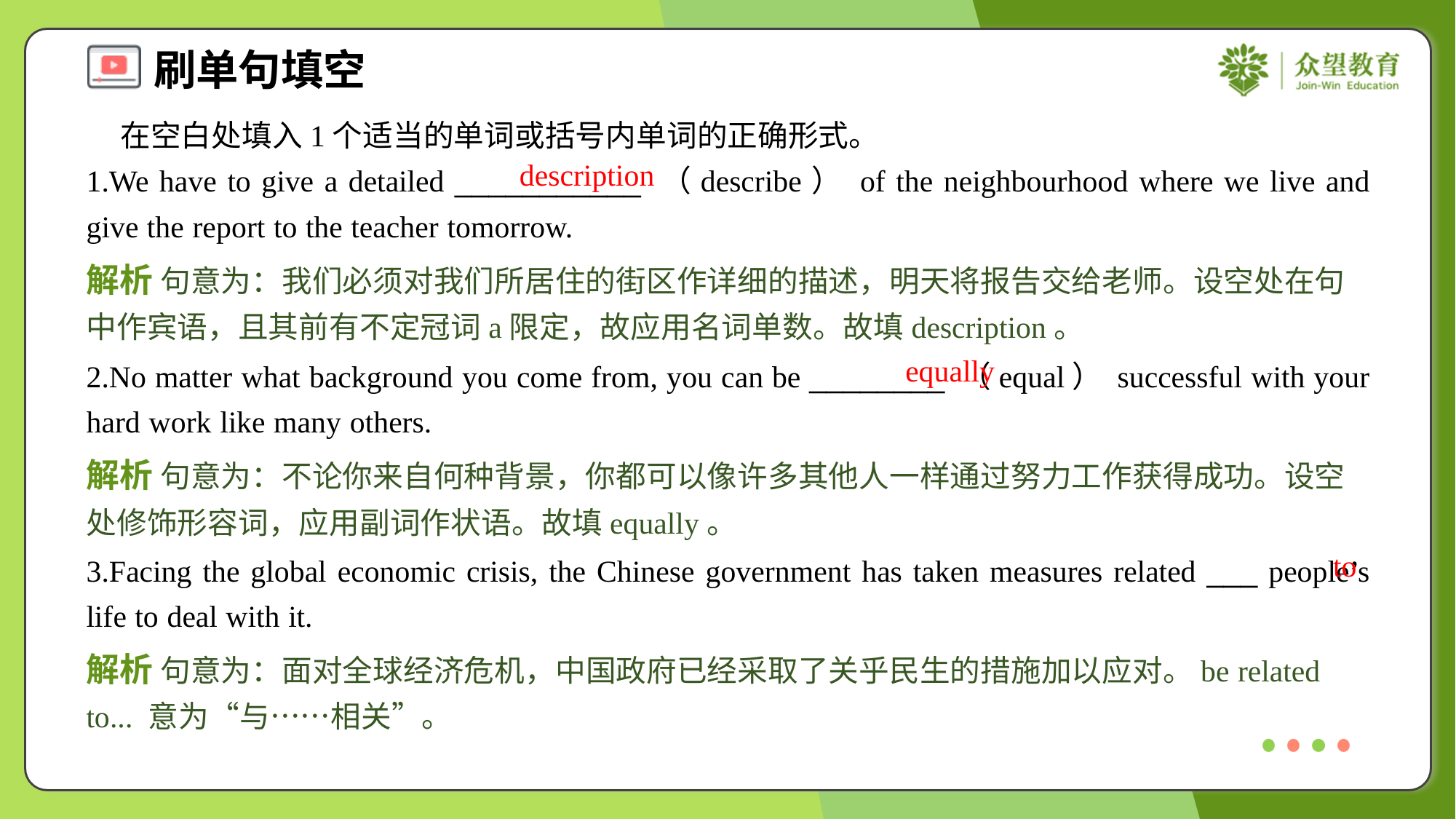

在空白处填入1个适当的单词或括号内单词的正确形式。
1.We have to give a detailed ___________ （describe） of the neighbourhood where we live and give the report to the teacher tomorrow.
description
解析 句意为：我们必须对我们所居住的街区作详细的描述，明天将报告交给老师。设空处在句中作宾语，且其前有不定冠词a限定，故应用名词单数。故填description。
equally
2.No matter what background you come from, you can be ________ （equal） successful with your hard work like many others.
解析 句意为：不论你来自何种背景，你都可以像许多其他人一样通过努力工作获得成功。设空处修饰形容词，应用副词作状语。故填equally。
to
3.Facing the global economic crisis, the Chinese government has taken measures related ___ people’s life to deal with it.
解析 句意为：面对全球经济危机，中国政府已经采取了关乎民生的措施加以应对。be related to... 意为“与……相关”。